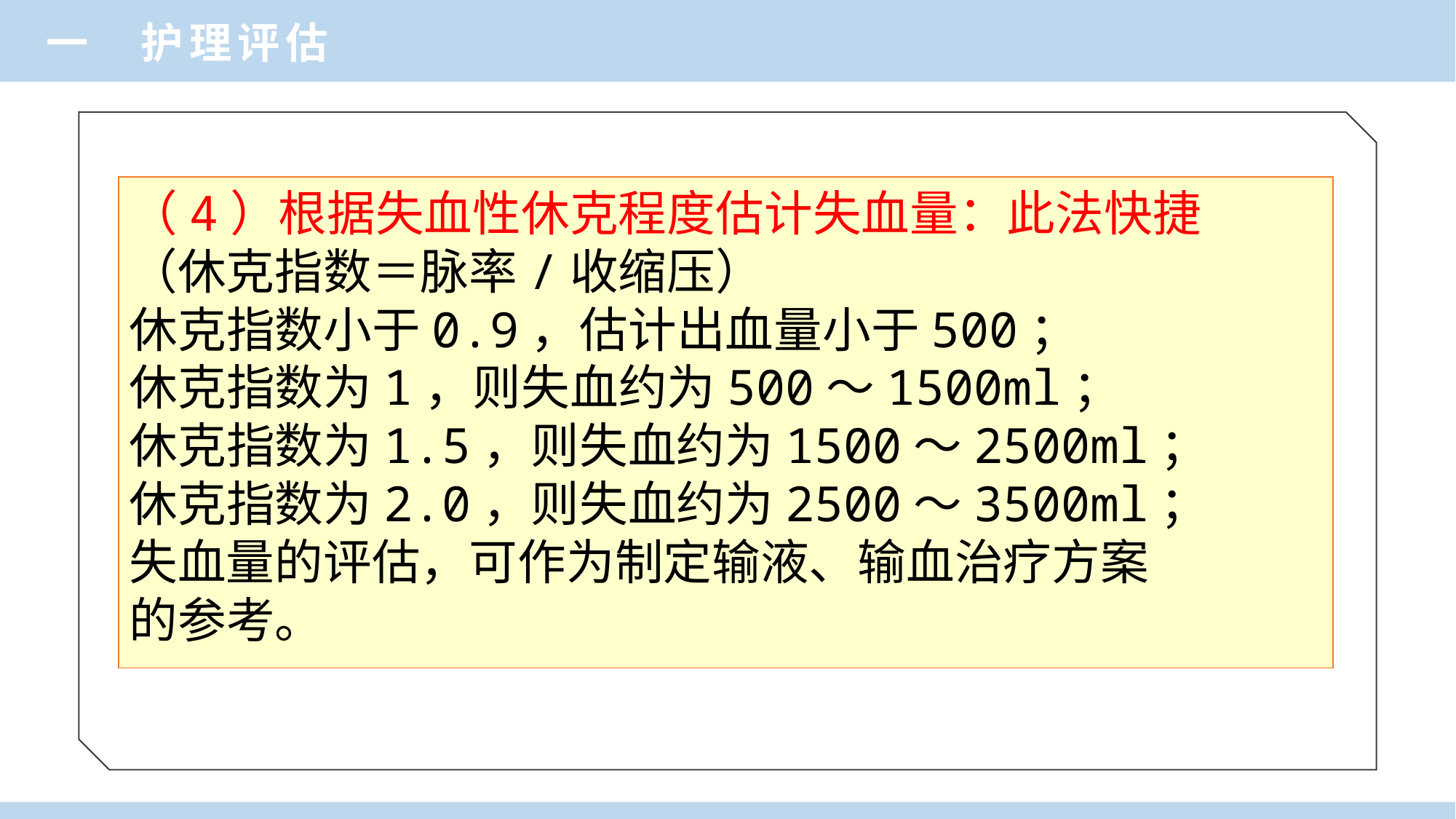

一   护理评估

（4）根据失血性休克程度估计失血量：此法快捷
（休克指数＝脉率/收缩压）
休克指数小于0.9，估计出血量小于500；
休克指数为1，则失血约为500～1500ml；
休克指数为1.5，则失血约为1500～2500ml；
休克指数为2.0，则失血约为2500～3500ml；
失血量的评估，可作为制定输液、输血治疗方案
的参考。